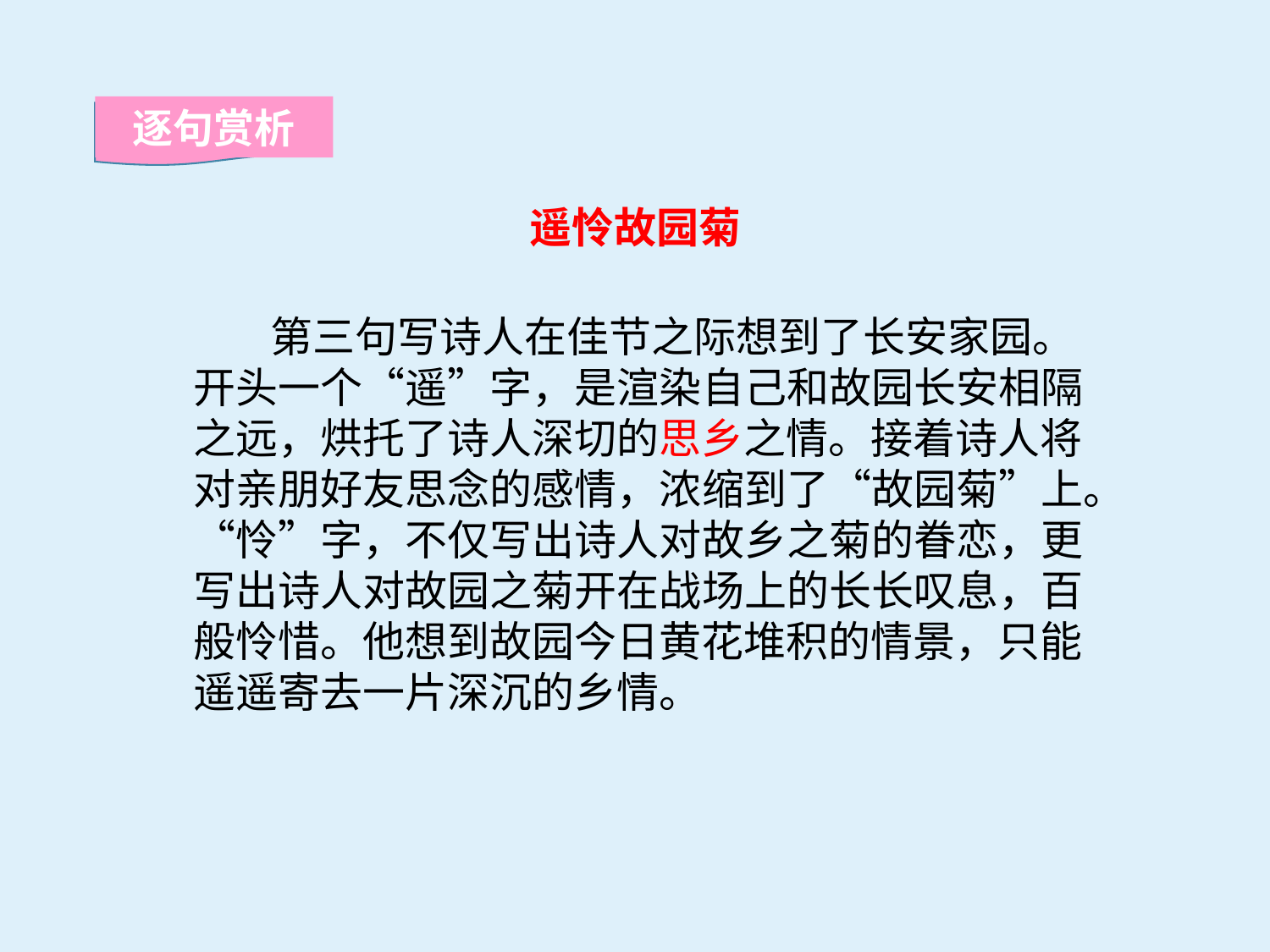

逐句赏析

遥怜故园菊
       第三句写诗人在佳节之际想到了长安家园。开头一个“遥”字，是渲染自己和故园长安相隔之远，烘托了诗人深切的思乡之情。接着诗人将对亲朋好友思念的感情，浓缩到了“故园菊”上。“怜”字，不仅写出诗人对故乡之菊的眷恋，更写出诗人对故园之菊开在战场上的长长叹息，百般怜惜。他想到故园今日黄花堆积的情景，只能遥遥寄去一片深沉的乡情。